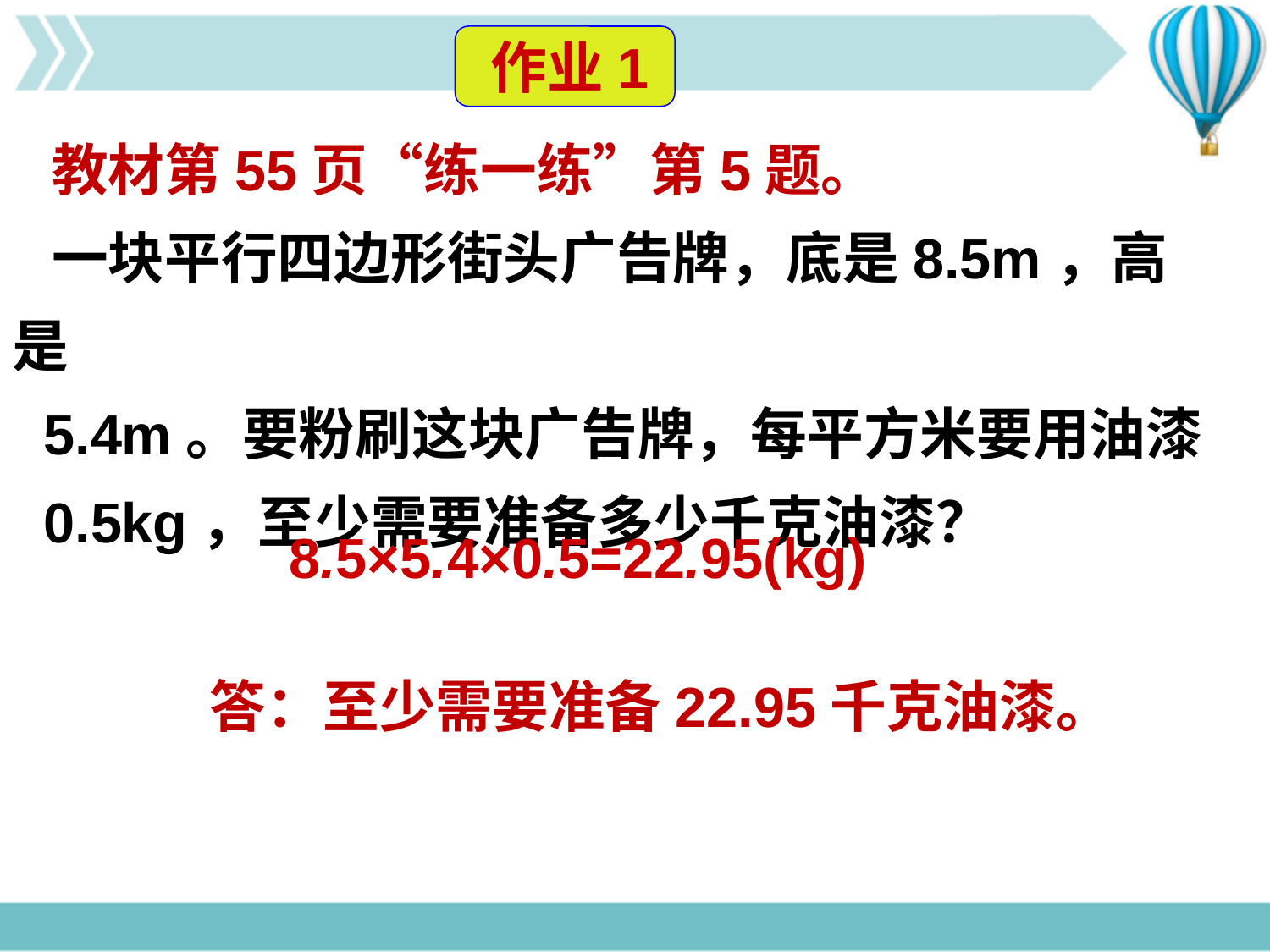

作业1
  教材第55页“练一练”第5题。
  一块平行四边形街头广告牌，底是8.5m，高是
  5.4m。要粉刷这块广告牌，每平方米要用油漆
  0.5kg，至少需要准备多少千克油漆？
8.5×5.4×0.5=22.95(kg)
答：至少需要准备22.95千克油漆。